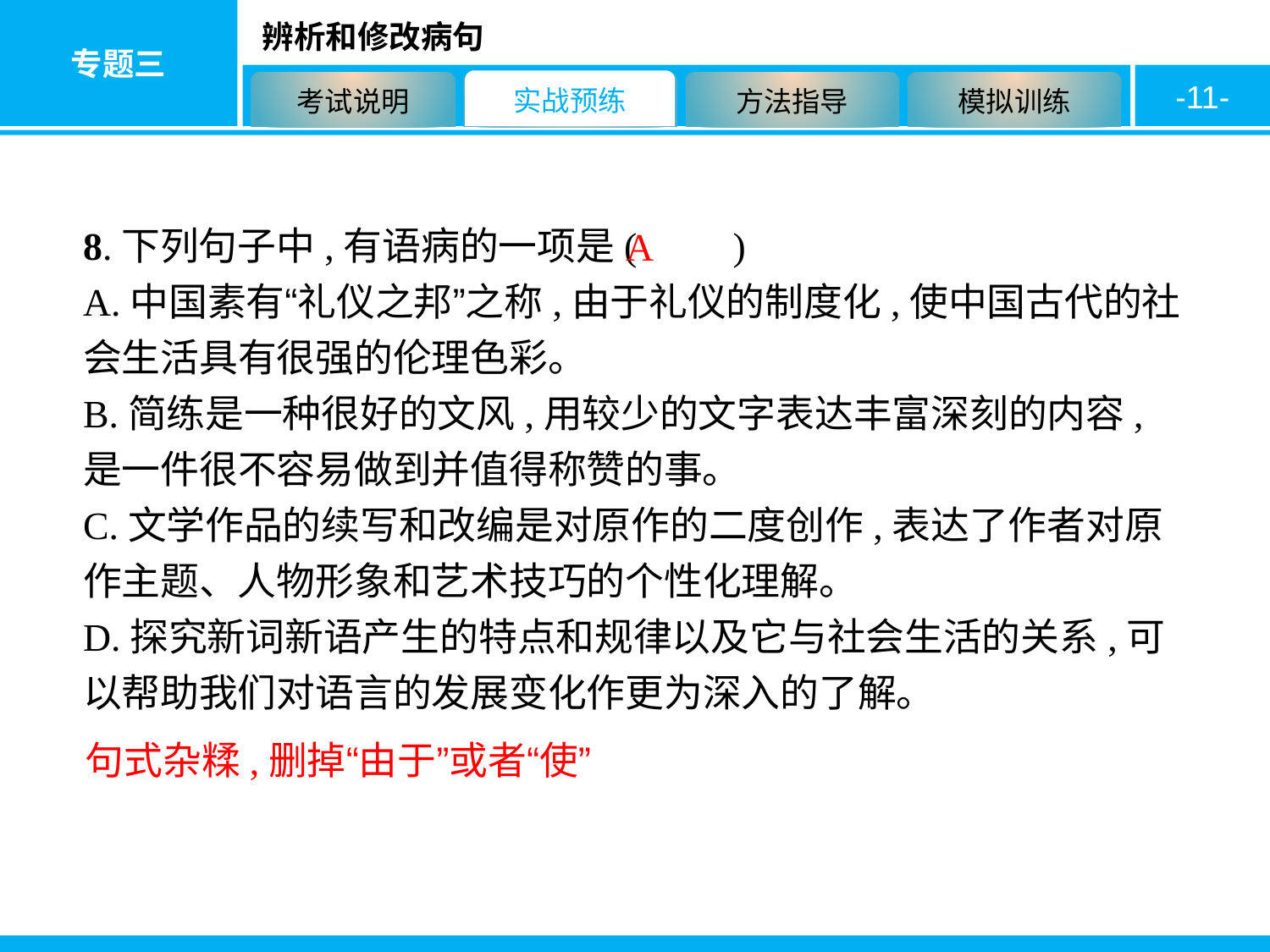

-11-
8.下列句子中,有语病的一项是(　　)
A.中国素有“礼仪之邦”之称,由于礼仪的制度化,使中国古代的社会生活具有很强的伦理色彩。
B.简练是一种很好的文风,用较少的文字表达丰富深刻的内容,是一件很不容易做到并值得称赞的事。
C.文学作品的续写和改编是对原作的二度创作,表达了作者对原作主题、人物形象和艺术技巧的个性化理解。
D.探究新词新语产生的特点和规律以及它与社会生活的关系,可以帮助我们对语言的发展变化作更为深入的了解。
A
句式杂糅,删掉“由于”或者“使”